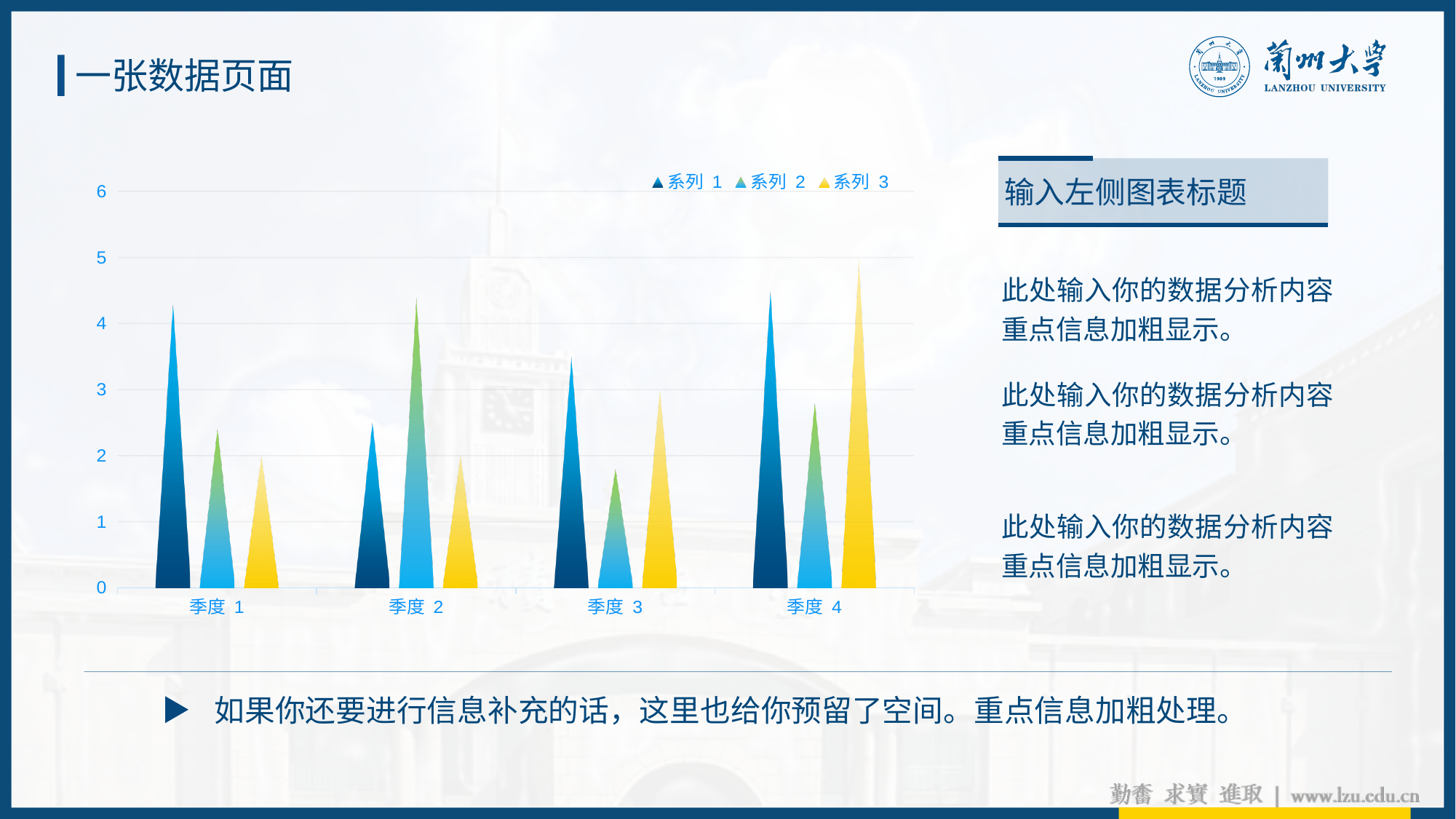

一张数据页面

### Chart

| Category | 系列 1 | 系列 2 | 系列 3 |
|---|---|---|---|
| 季度 1 | 4.3 | 2.4 | 2.0 |
| 季度 2 | 2.5 | 4.4 | 2.0 |
| 季度 3 | 3.5 | 1.8 | 3.0 |
| 季度 4 | 4.5 | 2.8 | 5.0 |
输入左侧图表标题
此处输入你的数据分析内容重点信息加粗显示。
此处输入你的数据分析内容重点信息加粗显示。
此处输入你的数据分析内容重点信息加粗显示。
如果你还要进行信息补充的话，这里也给你预留了空间。重点信息加粗处理。